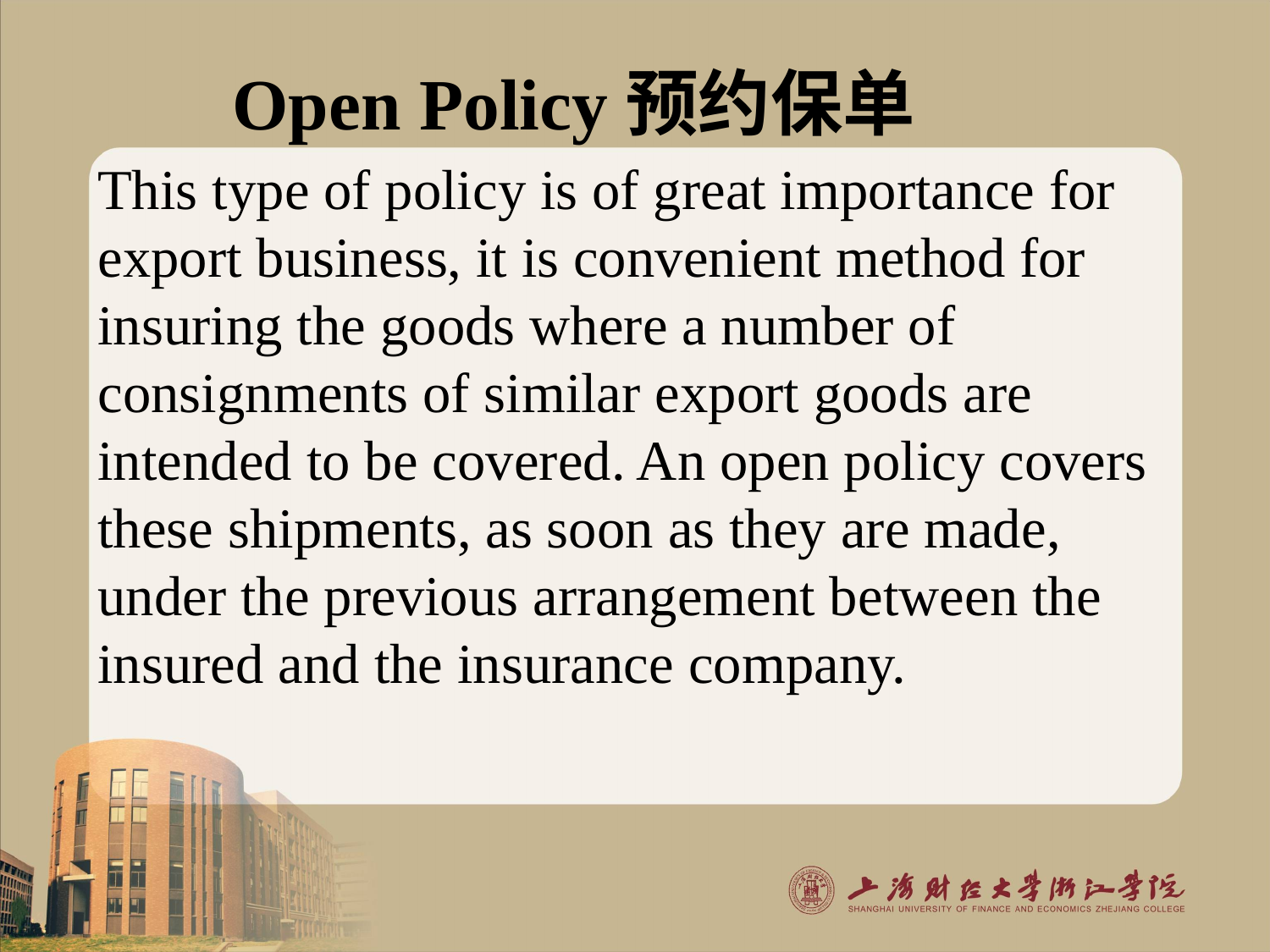

# Open Policy预约保单
This type of policy is of great importance for export business, it is convenient method for insuring the goods where a number of consignments of similar export goods are intended to be covered. An open policy covers these shipments, as soon as they are made, under the previous arrangement between the insured and the insurance company.